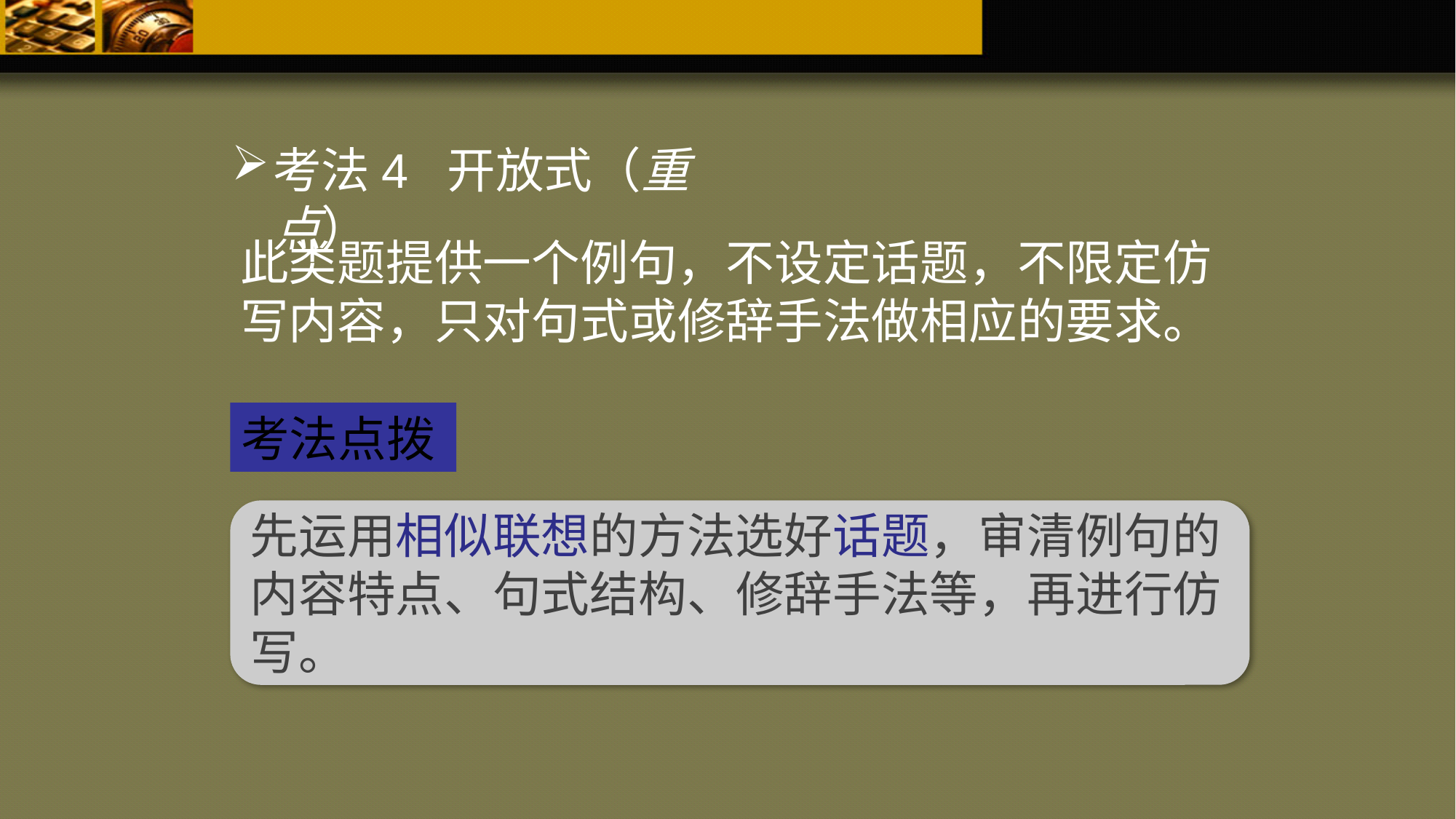

考法4  开放式（重点）
此类题提供一个例句，不设定话题，不限定仿写内容，只对句式或修辞手法做相应的要求。
考法点拨
先运用相似联想的方法选好话题，审清例句的内容特点、句式结构、修辞手法等，再进行仿写。